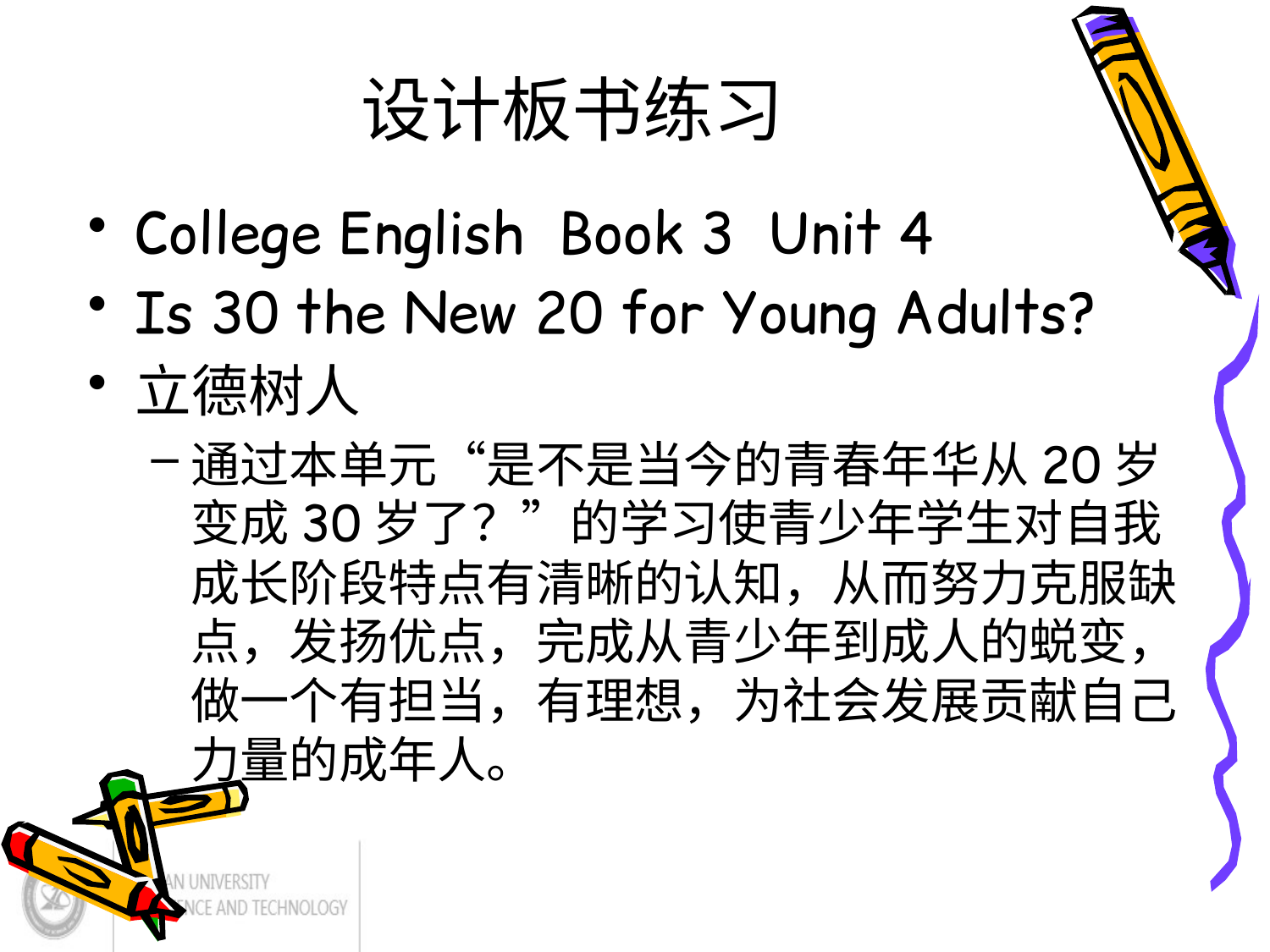

# 设计板书练习
College English  Book 3  Unit 4
Is 30 the New 20 for Young Adults?
立德树人
通过本单元“是不是当今的青春年华从20岁变成30岁了？”的学习使青少年学生对自我成长阶段特点有清晰的认知，从而努力克服缺点，发扬优点，完成从青少年到成人的蜕变，做一个有担当，有理想，为社会发展贡献自己力量的成年人。